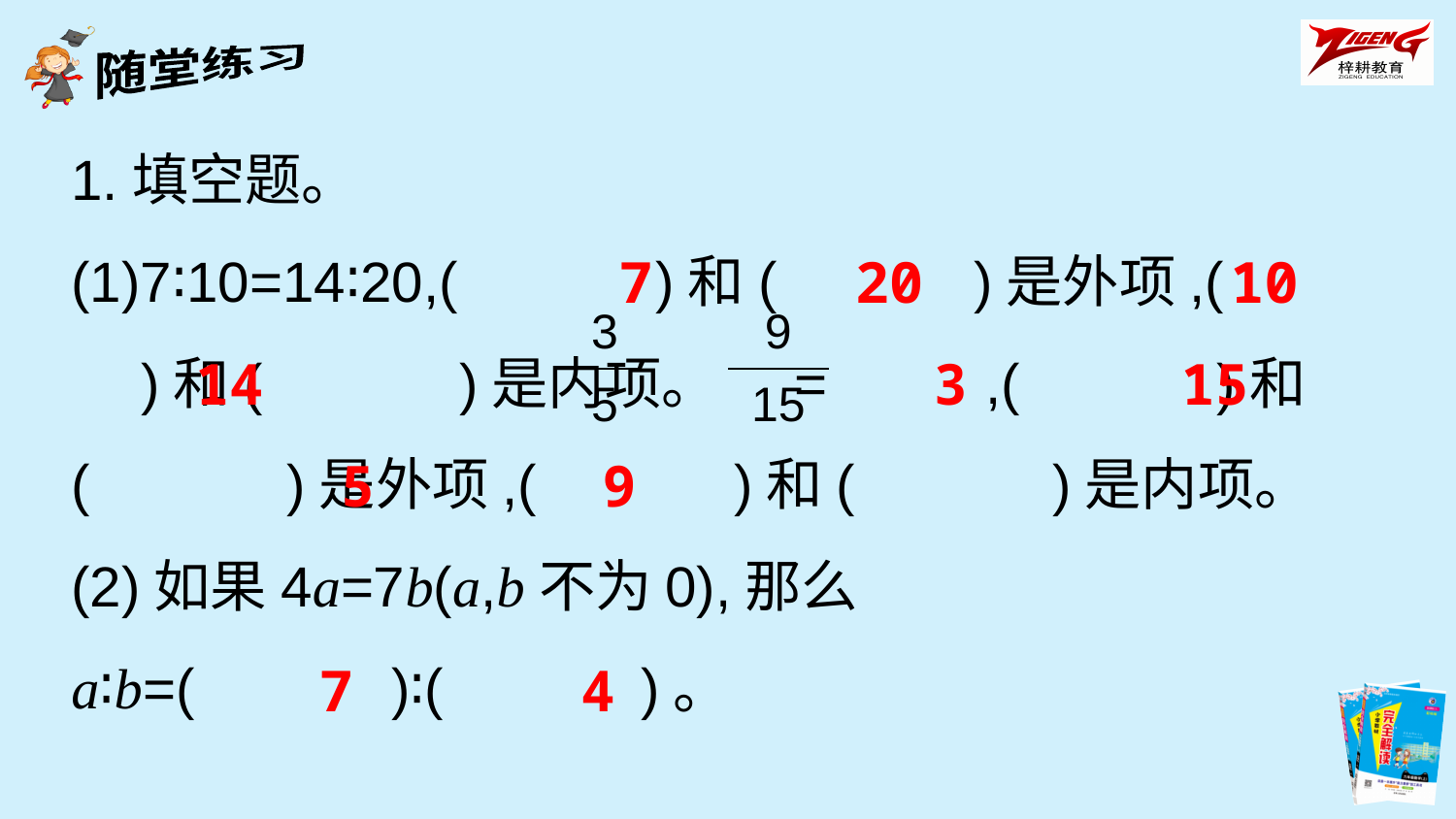

1.填空题。
(1)7∶10=14∶20,(　　　)和(　　　)是外项,(　　　)和(　　　)是内项。     =          ,(　　　)和(　　　)是外项,(　　　)和(　　　)是内项。
(2)如果4a=7b(a,b不为0),那么
a∶b=(　　　)∶(　　　)。
7
20
10
| 3 |
| --- |
| 5 |
| 9 |
| --- |
| 15 |
3
15
14
5
9
7
4